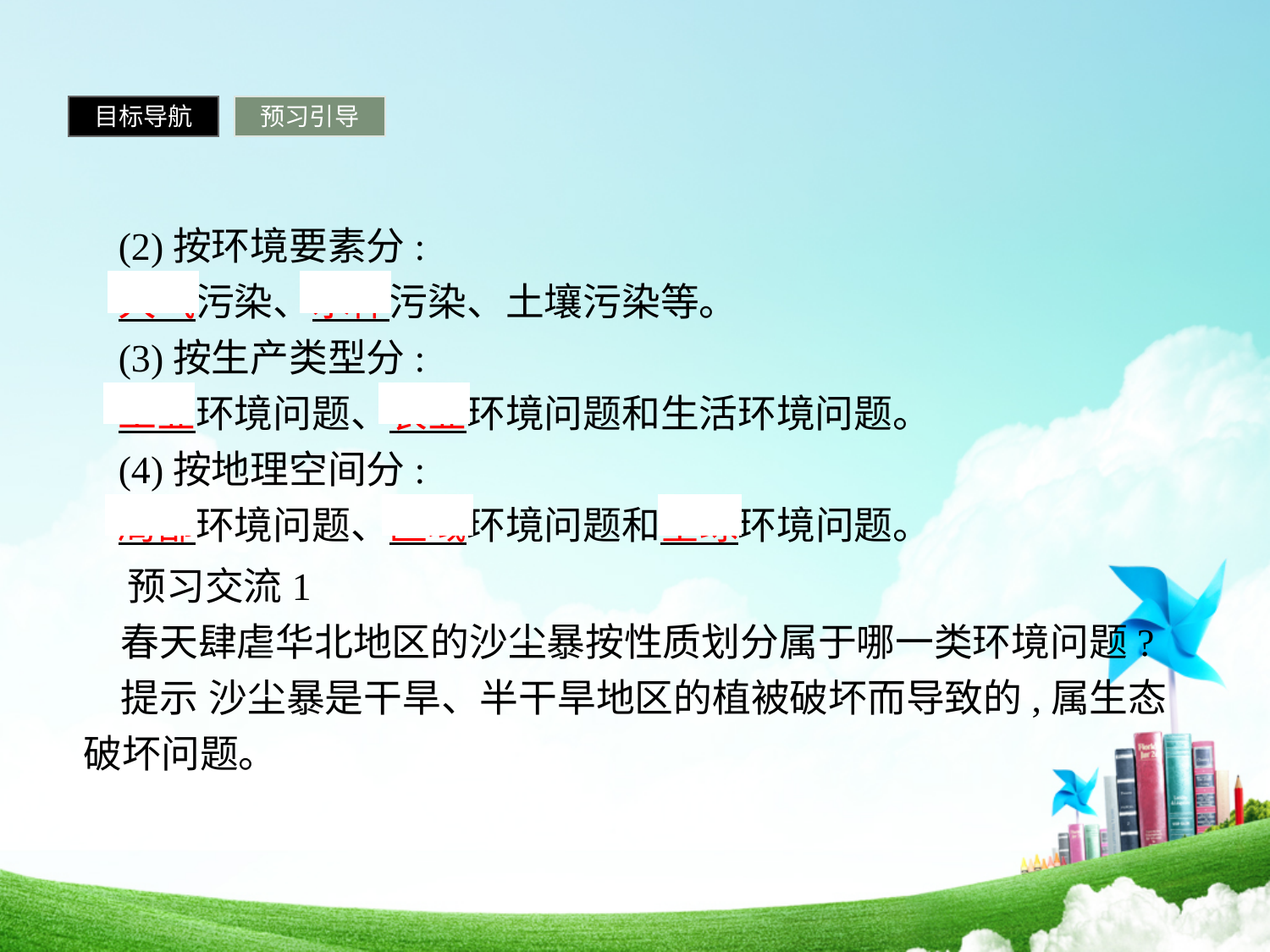

目标导航
预习引导
(2)按环境要素分:
大气污染、水体污染、土壤污染等。
(3)按生产类型分:
工业环境问题、农业环境问题和生活环境问题。
(4)按地理空间分:
局部环境问题、区域环境问题和全球环境问题。

    预习交流1
春天肆虐华北地区的沙尘暴按性质划分属于哪一类环境问题?
提示 沙尘暴是干旱、半干旱地区的植被破坏而导致的,属生态破坏问题。